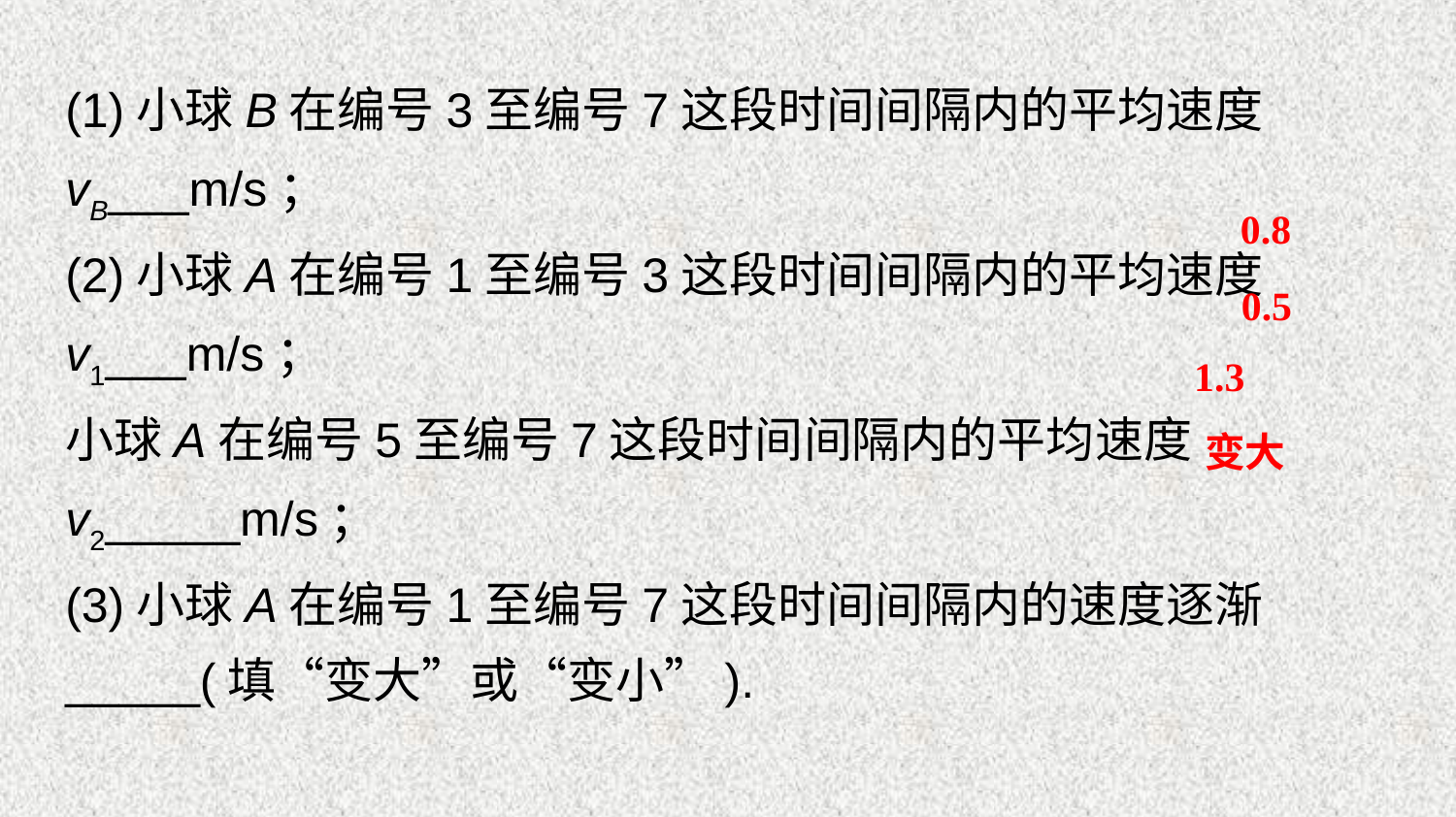

(1)小球B在编号3至编号7这段时间间隔内的平均速度vB___m/s；
(2)小球A在编号1至编号3这段时间间隔内的平均速度v1___m/s；
小球A在编号5至编号7这段时间间隔内的平均速度v2_____m/s；
(3)小球A在编号1至编号7这段时间间隔内的速度逐渐_____(填“变大”或“变小”).
0.8
0.5
1.3
变大